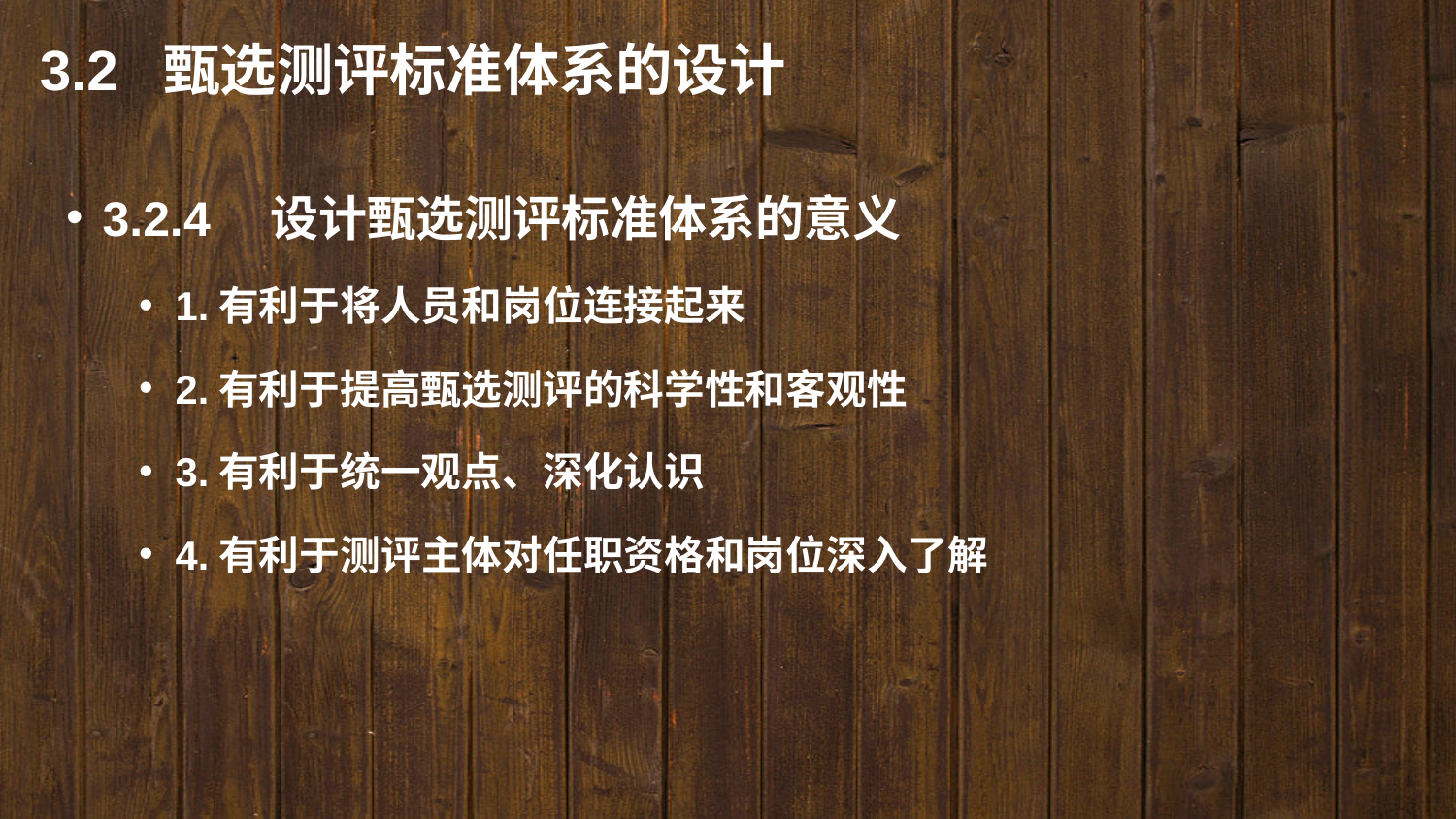

3.2  甄选测评标准体系的设计
3.2.4　设计甄选测评标准体系的意义
1.有利于将人员和岗位连接起来
2.有利于提高甄选测评的科学性和客观性
3.有利于统一观点、深化认识
4.有利于测评主体对任职资格和岗位深入了解